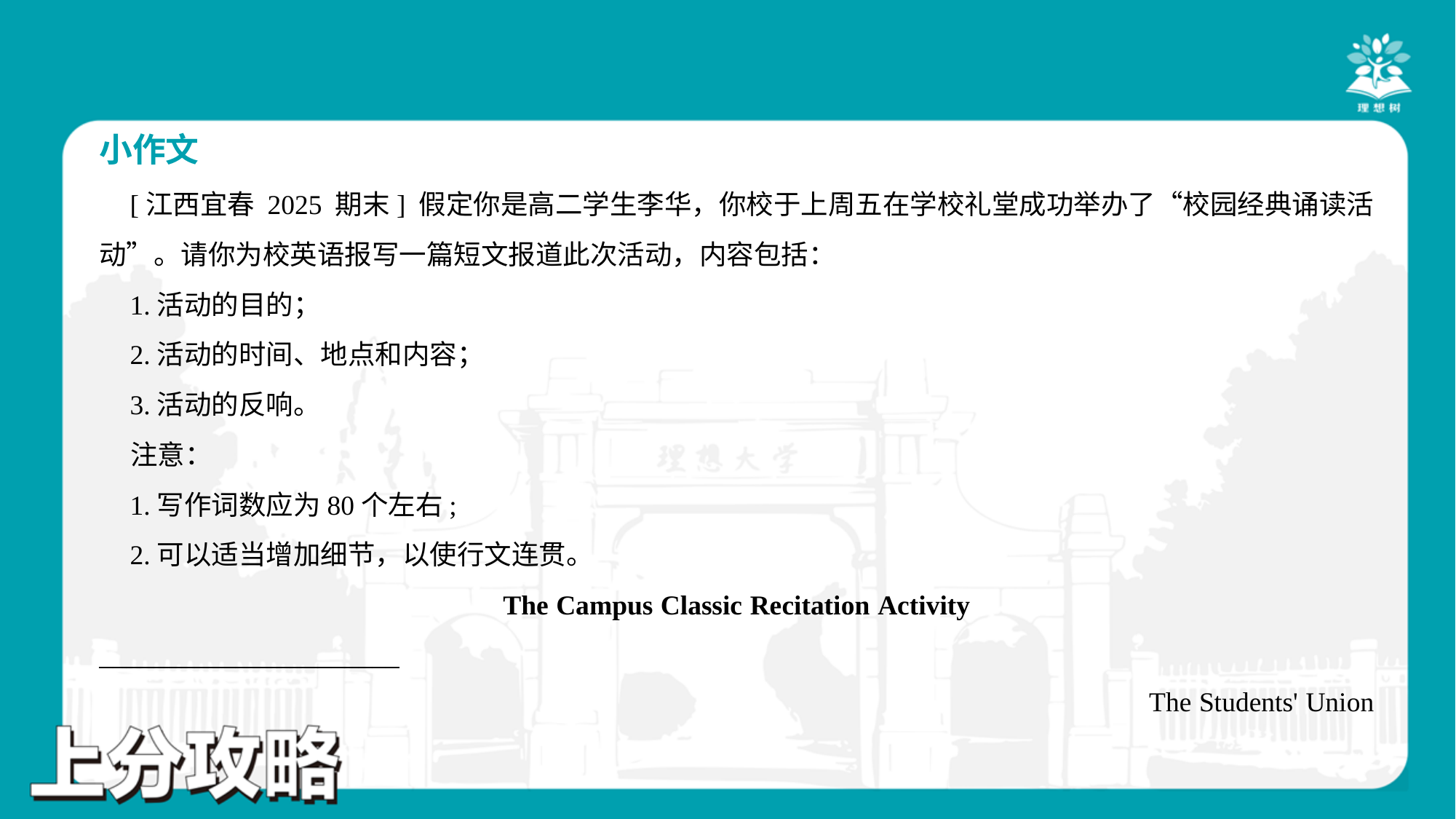

小作文
    [江西宜春 2025 期末] 假定你是高二学生李华，你校于上周五在学校礼堂成功举办了“校园经典诵读活
动”。请你为校英语报写一篇短文报道此次活动，内容包括：
    1.活动的目的；
    2.活动的时间、地点和内容；
    3.活动的反响。
    注意：
    1.写作词数应为80个左右;
    2.可以适当增加细节，以使行文连贯。
The Campus Classic Recitation Activity
______________________
The Students' Union